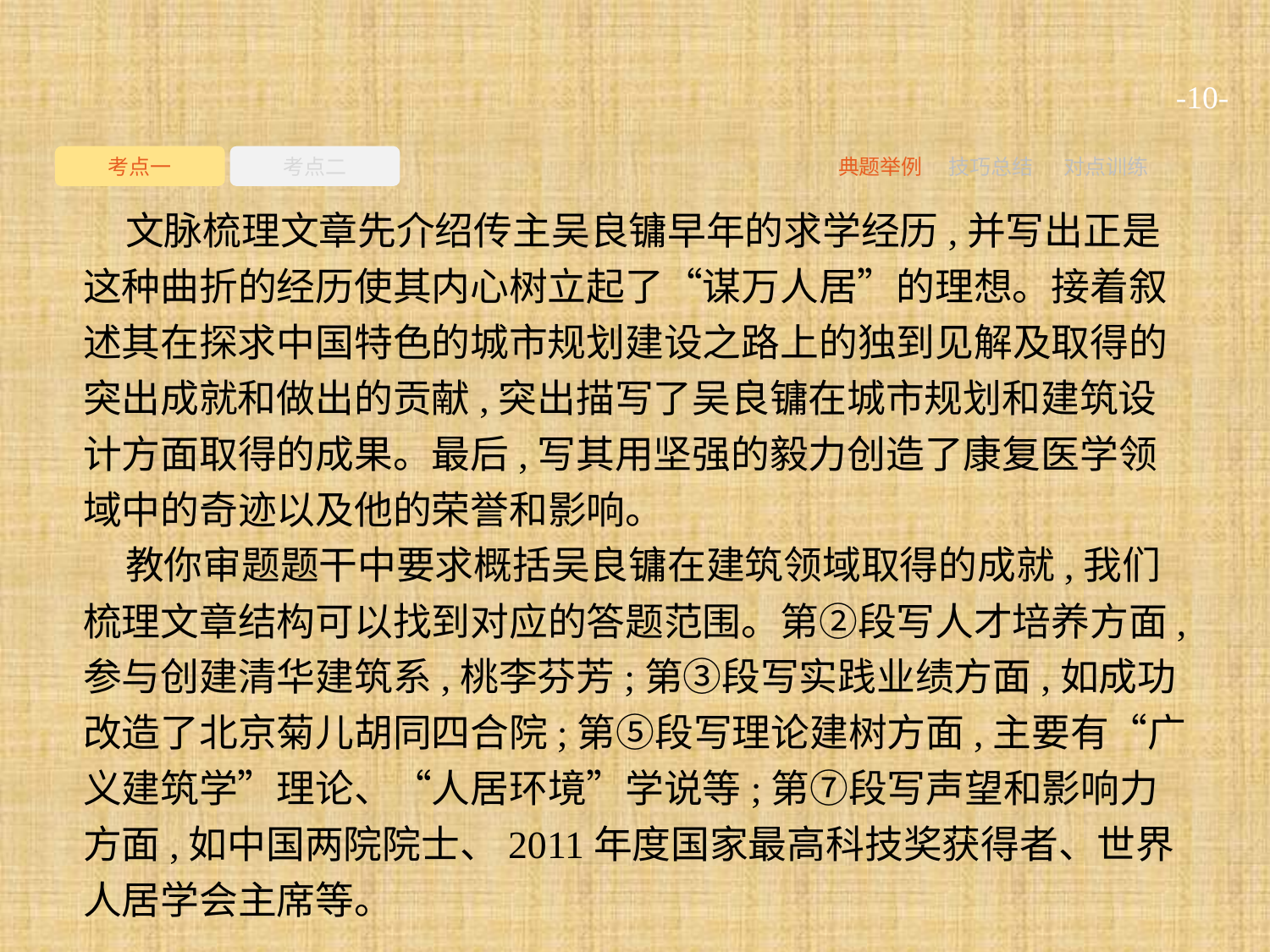

-10-
考点一
考点二
典题举例
技巧总结
对点训练
文脉梳理文章先介绍传主吴良镛早年的求学经历,并写出正是这种曲折的经历使其内心树立起了“谋万人居”的理想。接着叙述其在探求中国特色的城市规划建设之路上的独到见解及取得的突出成就和做出的贡献,突出描写了吴良镛在城市规划和建筑设计方面取得的成果。最后,写其用坚强的毅力创造了康复医学领域中的奇迹以及他的荣誉和影响。
教你审题题干中要求概括吴良镛在建筑领域取得的成就,我们梳理文章结构可以找到对应的答题范围。第②段写人才培养方面,参与创建清华建筑系,桃李芬芳;第③段写实践业绩方面,如成功改造了北京菊儿胡同四合院;第⑤段写理论建树方面,主要有“广义建筑学”理论、“人居环境”学说等;第⑦段写声望和影响力方面,如中国两院院士、2011年度国家最高科技奖获得者、世界人居学会主席等。